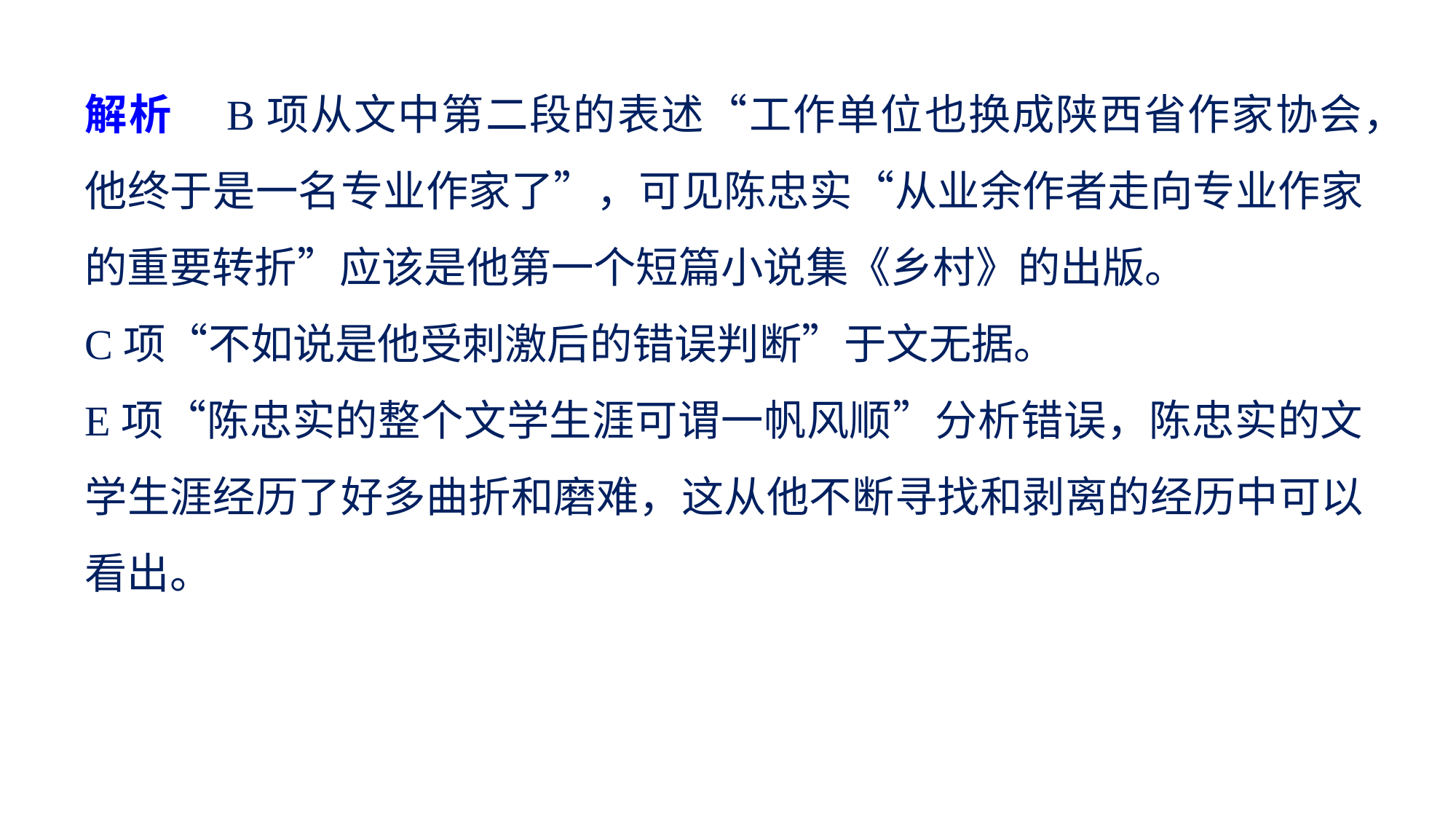

解析　B项从文中第二段的表述“工作单位也换成陕西省作家协会，他终于是一名专业作家了”，可见陈忠实“从业余作者走向专业作家的重要转折”应该是他第一个短篇小说集《乡村》的出版。
C项“不如说是他受刺激后的错误判断”于文无据。
E项“陈忠实的整个文学生涯可谓一帆风顺”分析错误，陈忠实的文学生涯经历了好多曲折和磨难，这从他不断寻找和剥离的经历中可以看出。